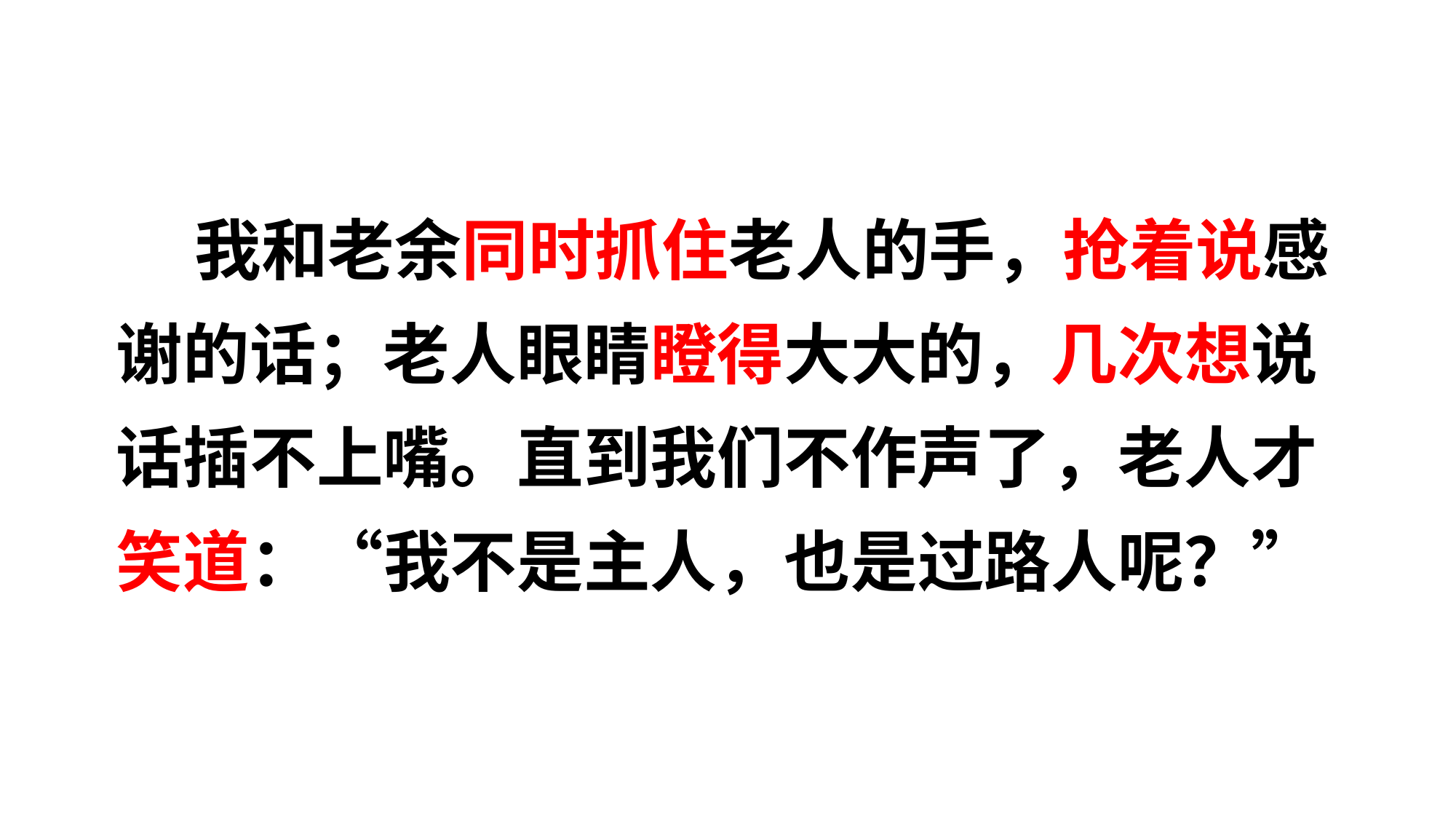

我和老余同时抓住老人的手，抢着说感谢的话；老人眼睛瞪得大大的，几次想说话插不上嘴。直到我们不作声了，老人才笑道：“我不是主人，也是过路人呢？”